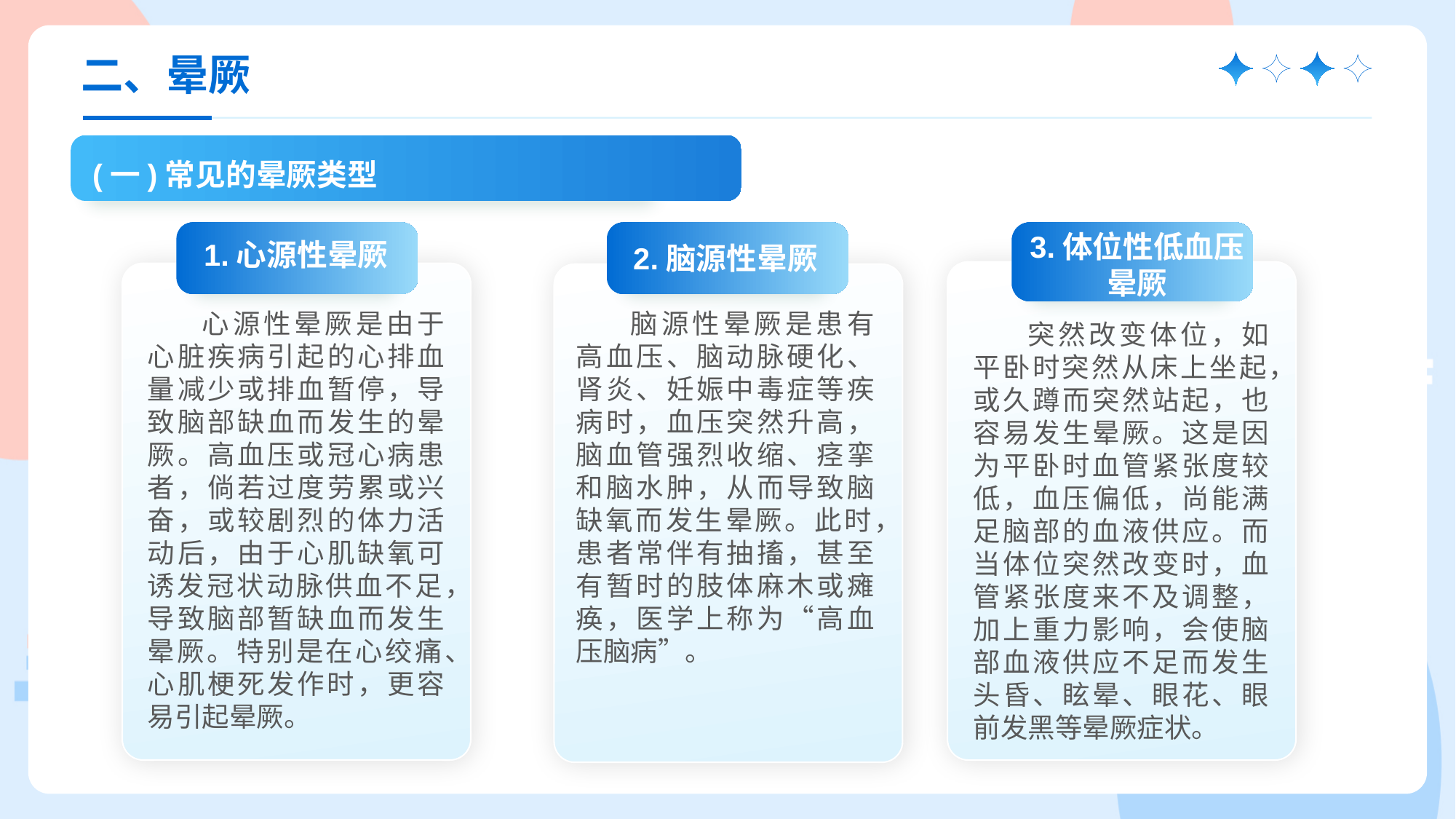

二、晕厥

(一)常见的晕厥类型

1.心源性晕厥

心源性晕厥是由于心脏疾病引起的心排血量减少或排血暂停，导致脑部缺血而发生的晕厥。高血压或冠心病患者，倘若过度劳累或兴奋，或较剧烈的体力活动后，由于心肌缺氧可诱发冠状动脉供血不足，导致脑部暂缺血而发生晕厥。特别是在心绞痛、心肌梗死发作时，更容易引起晕厥。

2.脑源性晕厥

脑源性晕厥是患有高血压、脑动脉硬化、肾炎、妊娠中毒症等疾病时，血压突然升高，脑血管强烈收缩、痉挛和脑水肿，从而导致脑缺氧而发生晕厥。此时，患者常伴有抽搐，甚至有暂时的肢体麻木或瘫痪，医学上称为“高血压脑病”。
3.体位性低血压晕厥

突然改变体位，如平卧时突然从床上坐起，或久蹲而突然站起，也容易发生晕厥。这是因为平卧时血管紧张度较低，血压偏低，尚能满足脑部的血液供应。而当体位突然改变时，血管紧张度来不及调整，加上重力影响，会使脑部血液供应不足而发生头昏、眩晕、眼花、眼前发黑等晕厥症状。